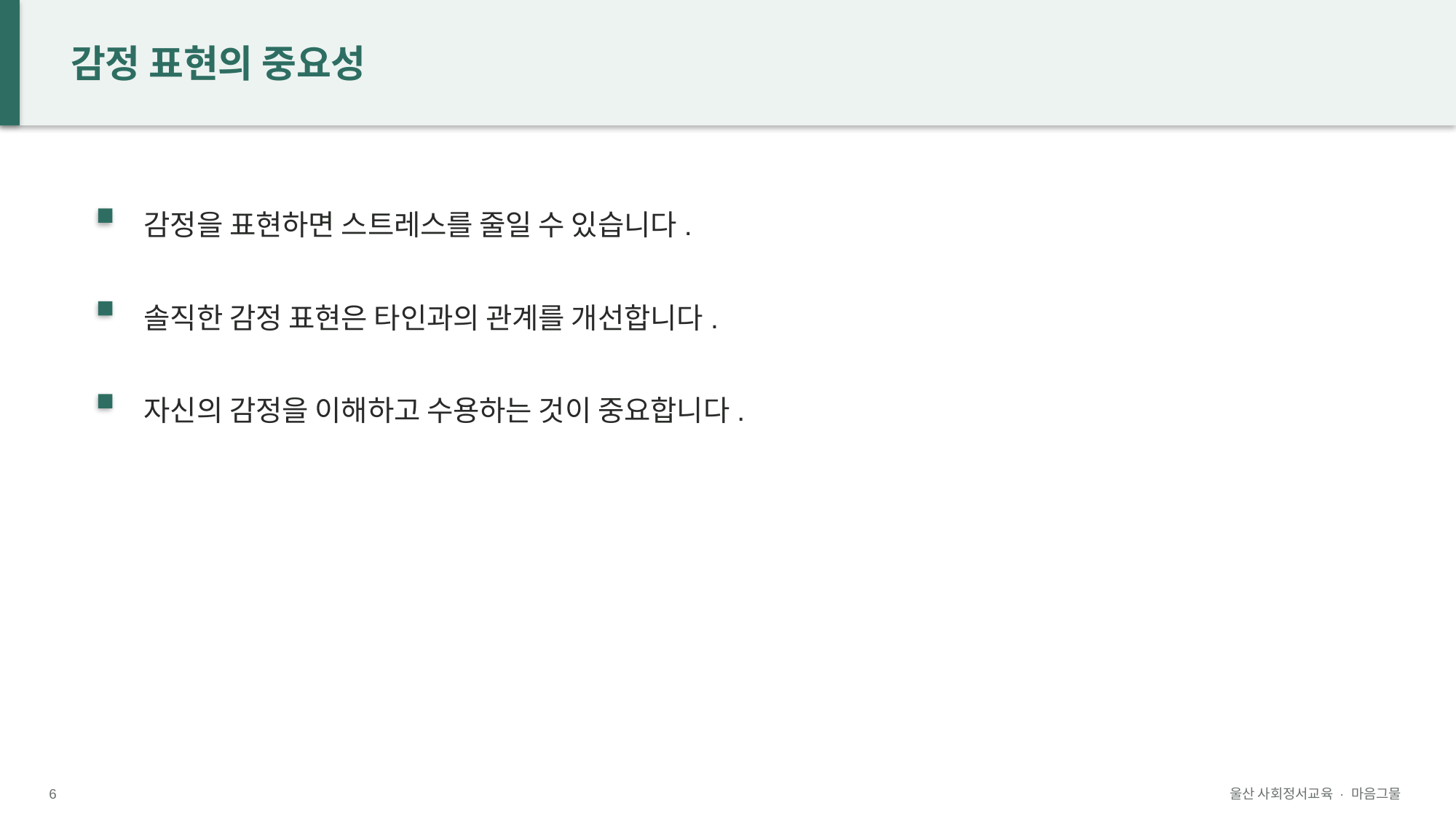

감정 표현의 중요성
감정을 표현하면 스트레스를 줄일 수 있습니다.

솔직한 감정 표현은 타인과의 관계를 개선합니다.

자신의 감정을 이해하고 수용하는 것이 중요합니다.

6
울산 사회정서교육 · 마음그물